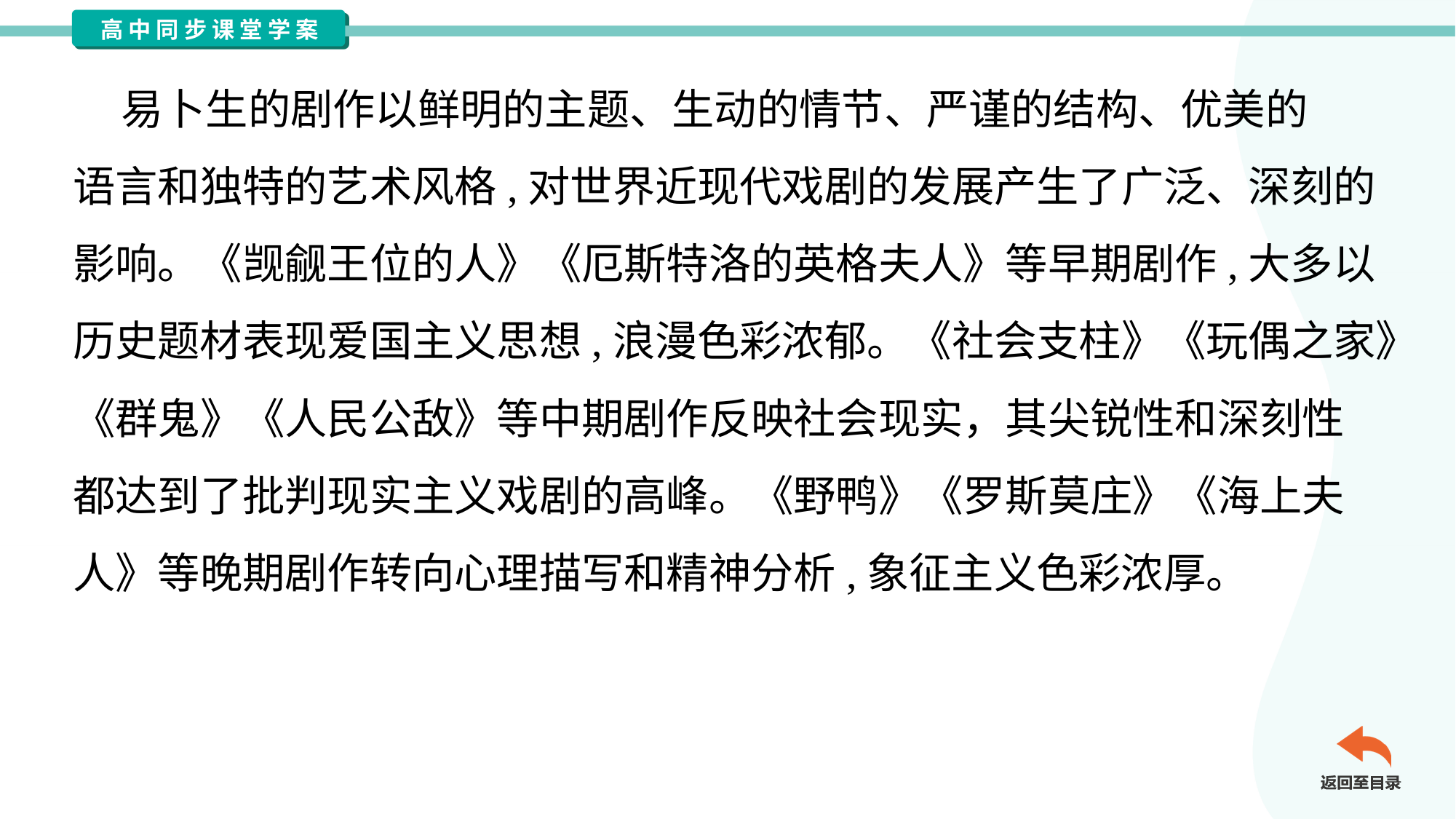

易卜生的剧作以鲜明的主题、生动的情节、严谨的结构、优美的
语言和独特的艺术风格,对世界近现代戏剧的发展产生了广泛、深刻的
影响。《觊觎王位的人》《厄斯特洛的英格夫人》等早期剧作,大多以
历史题材表现爱国主义思想,浪漫色彩浓郁。《社会支柱》《玩偶之家》
《群鬼》《人民公敌》等中期剧作反映社会现实，其尖锐性和深刻性
都达到了批判现实主义戏剧的高峰。《野鸭》《罗斯莫庄》《海上夫
人》等晚期剧作转向心理描写和精神分析,象征主义色彩浓厚。